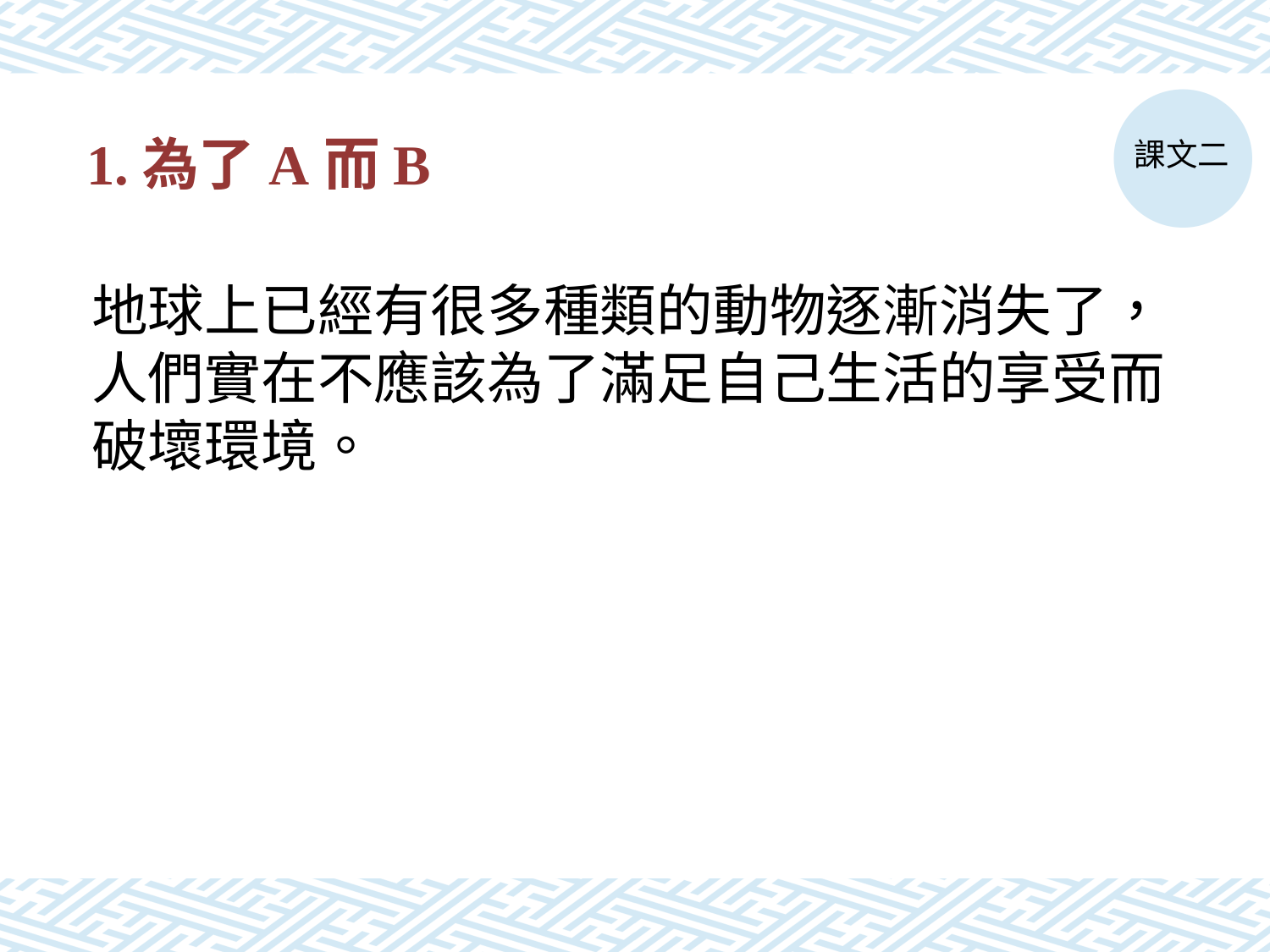

課文二
# 1.為了A而B
地球上已經有很多種類的動物逐漸消失了，人們實在不應該為了滿足自己生活的享受而破壞環境。